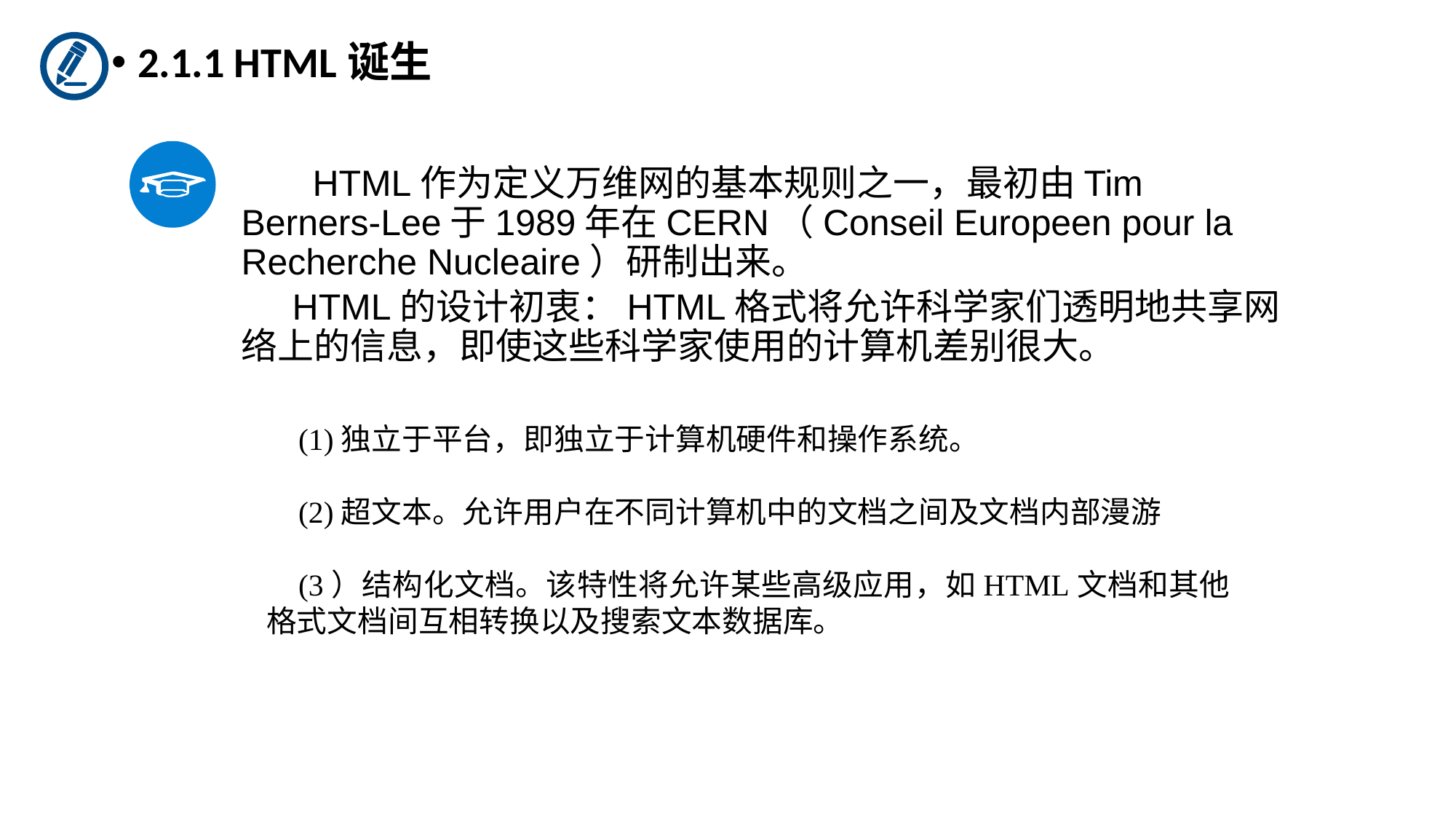

2.1.1 HTML诞生

       HTML作为定义万维网的基本规则之一，最初由Tim Berners-Lee于1989年在CERN（Conseil Europeen pour la Recherche Nucleaire）研制出来。
     HTML的设计初衷：HTML格式将允许科学家们透明地共享网络上的信息，即使这些科学家使用的计算机差别很大。

(1)独立于平台，即独立于计算机硬件和操作系统。

(2)超文本。允许用户在不同计算机中的文档之间及文档内部漫游

(3）结构化文档。该特性将允许某些高级应用，如HTML文档和其他格式文档间互相转换以及搜索文本数据库。